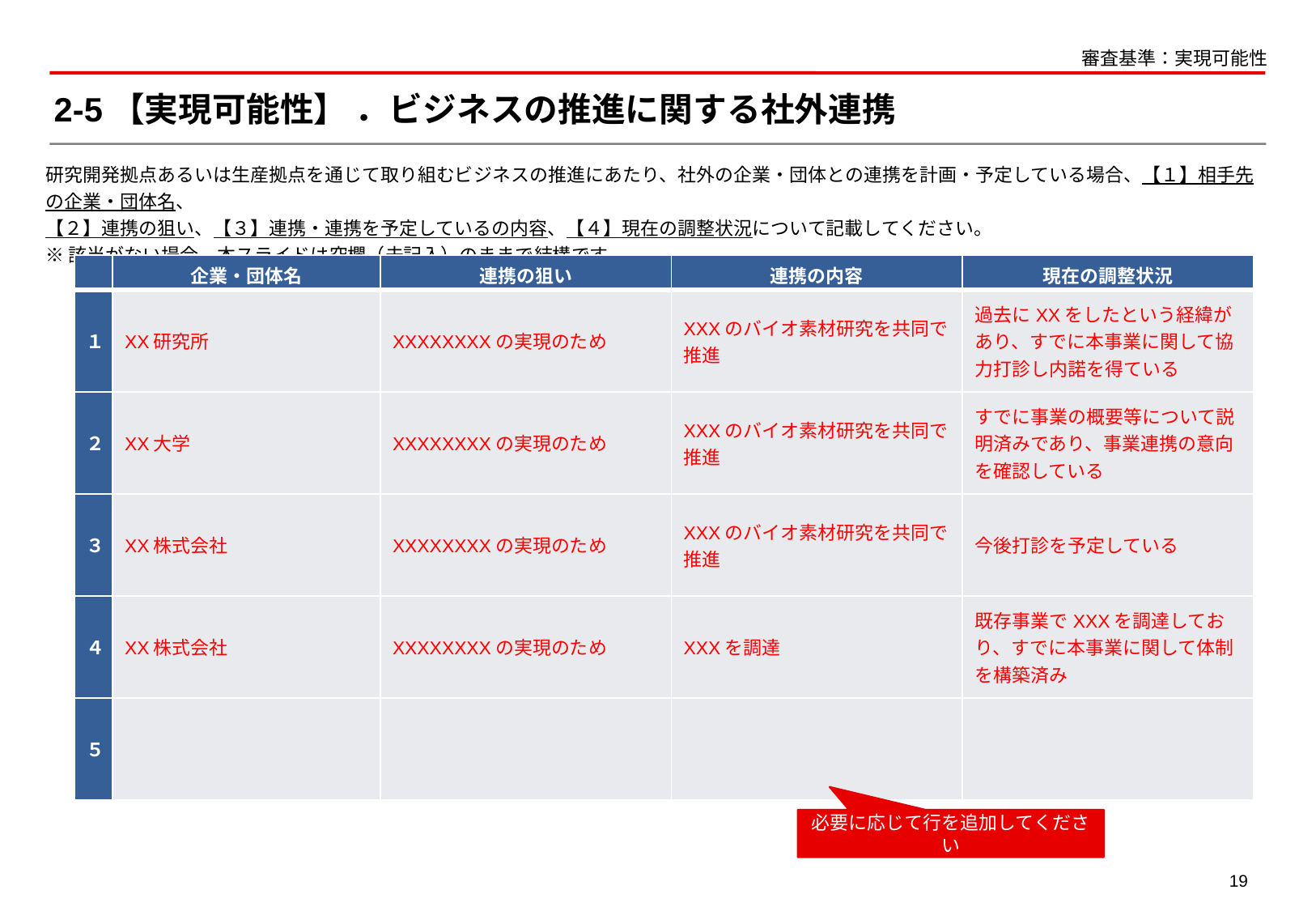

審査基準：実現可能性
# 2-5【実現可能性】 ．ビジネスの推進に関する社外連携
研究開発拠点あるいは生産拠点を通じて取り組むビジネスの推進にあたり、社外の企業・団体との連携を計画・予定している場合、【１】相手先の企業・団体名、
【２】連携の狙い、【３】連携・連携を予定しているの内容、【４】現在の調整状況について記載してください。
※該当がない場合、本スライドは空欄（未記入）のままで結構です。
|  | 企業・団体名 | 連携の狙い | 連携の内容 | 現在の調整状況 |
| --- | --- | --- | --- | --- |
| １ | XX研究所 | XXXXXXXXの実現のため | XXXのバイオ素材研究を共同で推進 | 過去にXXをしたという経緯があり、すでに本事業に関して協力打診し内諾を得ている |
| ２ | XX大学 | XXXXXXXXの実現のため | XXXのバイオ素材研究を共同で推進 | すでに事業の概要等について説明済みであり、事業連携の意向を確認している |
| ３ | XX株式会社 | XXXXXXXXの実現のため | XXXのバイオ素材研究を共同で推進 | 今後打診を予定している |
| ４ | XX株式会社 | XXXXXXXXの実現のため | XXXを調達 | 既存事業でXXXを調達しており、すでに本事業に関して体制を構築済み |
| ５ |  |  |  |  |
必要に応じて行を追加してください